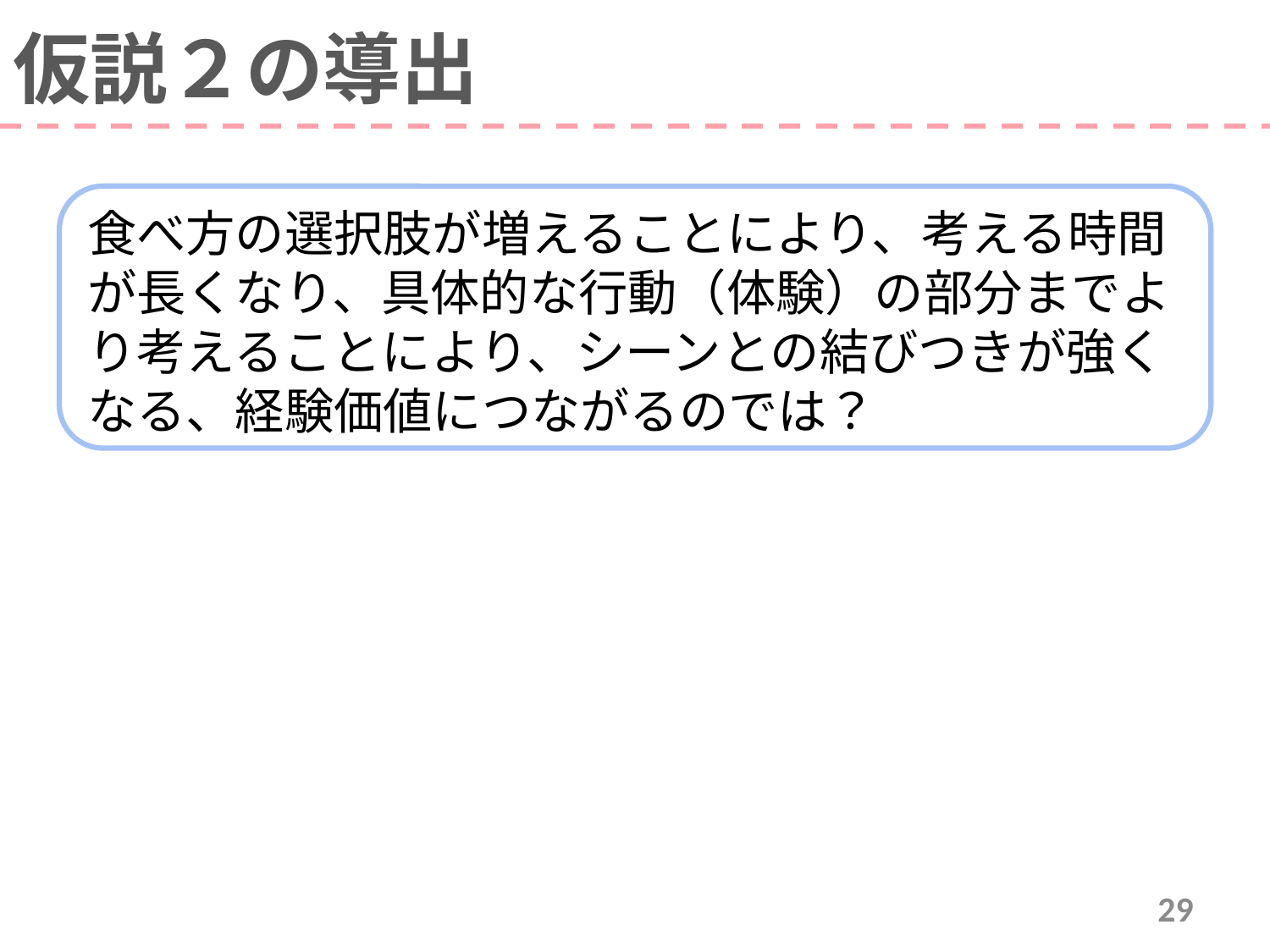

仮説２の導出

食べ方の選択肢が増えることにより、考える時間が長くなり、具体的な行動（体験）の部分までより考えることにより、シーンとの結びつきが強くなる、経験価値につながるのでは？
29